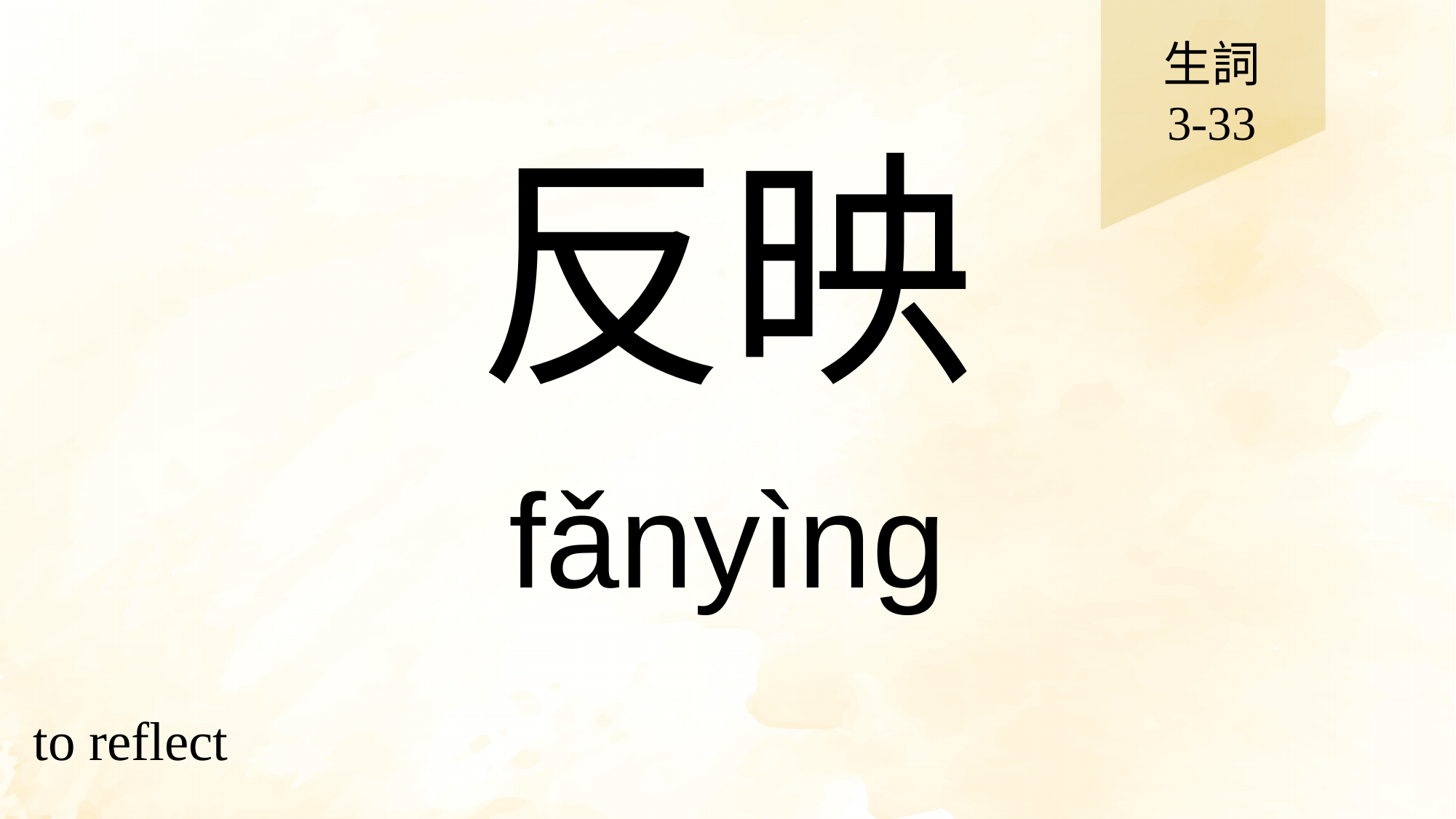

生詞
3-33
# 反映
fǎnyìng
to reflect